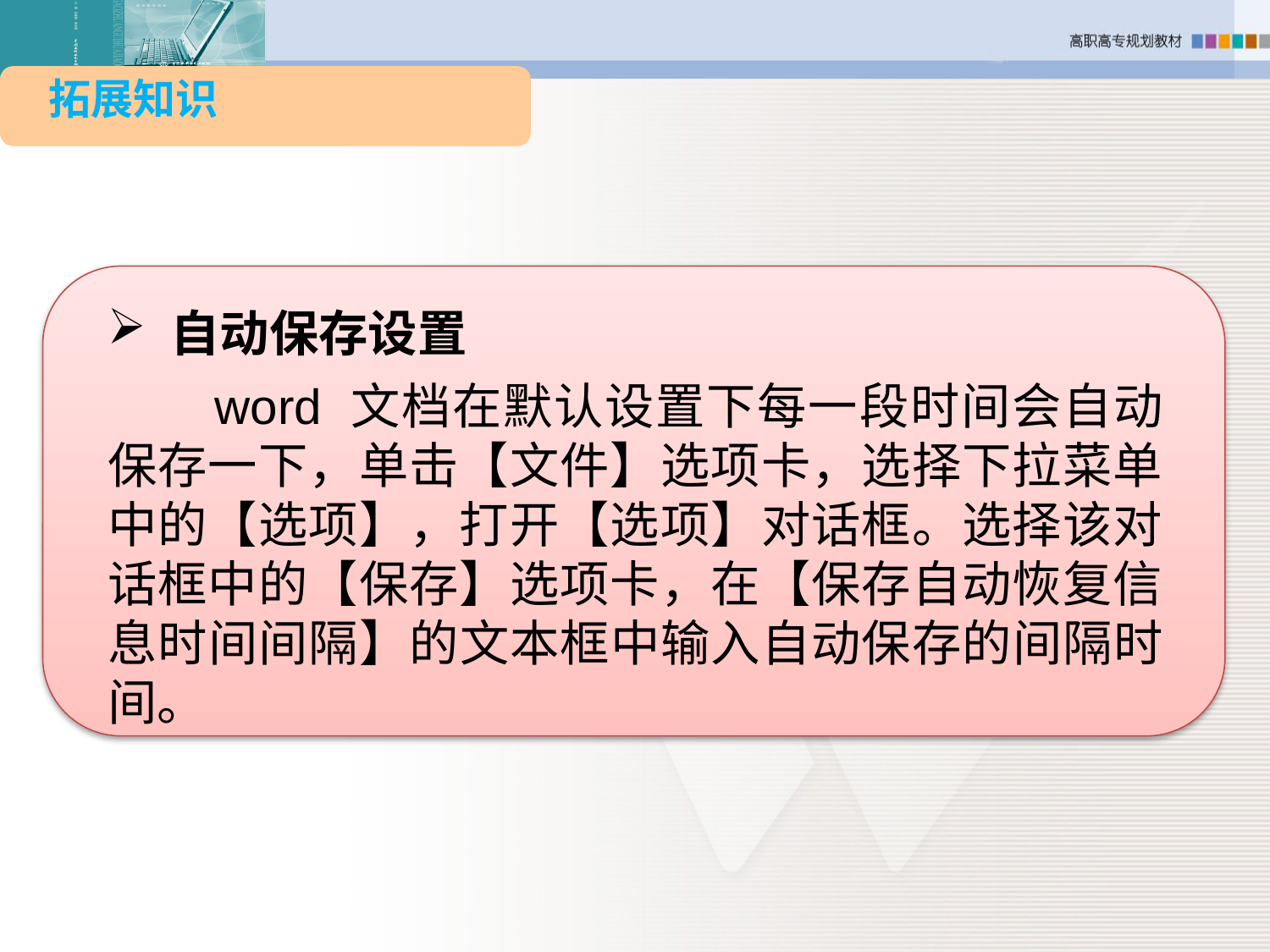

拓展知识

自动保存设置
       word 文档在默认设置下每一段时间会自动保存一下，单击【文件】选项卡，选择下拉菜单中的【选项】，打开【选项】对话框。选择该对话框中的【保存】选项卡，在【保存自动恢复信息时间间隔】的文本框中输入自动保存的间隔时间。